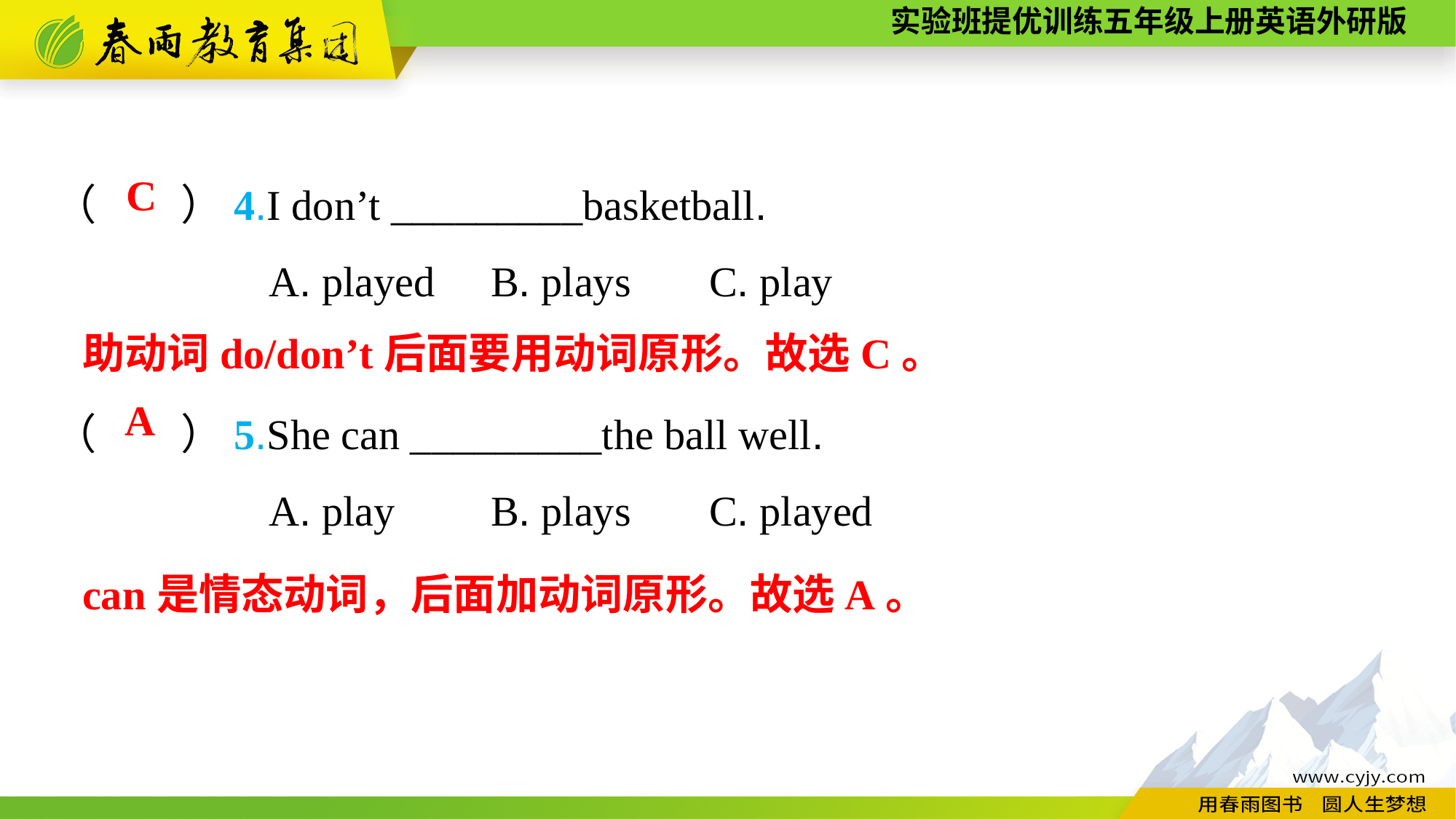

（　　）4.I don’t _________basketball.
A. played	B. plays	C. play

（　　）5.She can _________the ball well.
A. play	B. plays	C. played
C
助动词do/don’t后面要用动词原形。故选C。
A
can是情态动词，后面加动词原形。故选A。